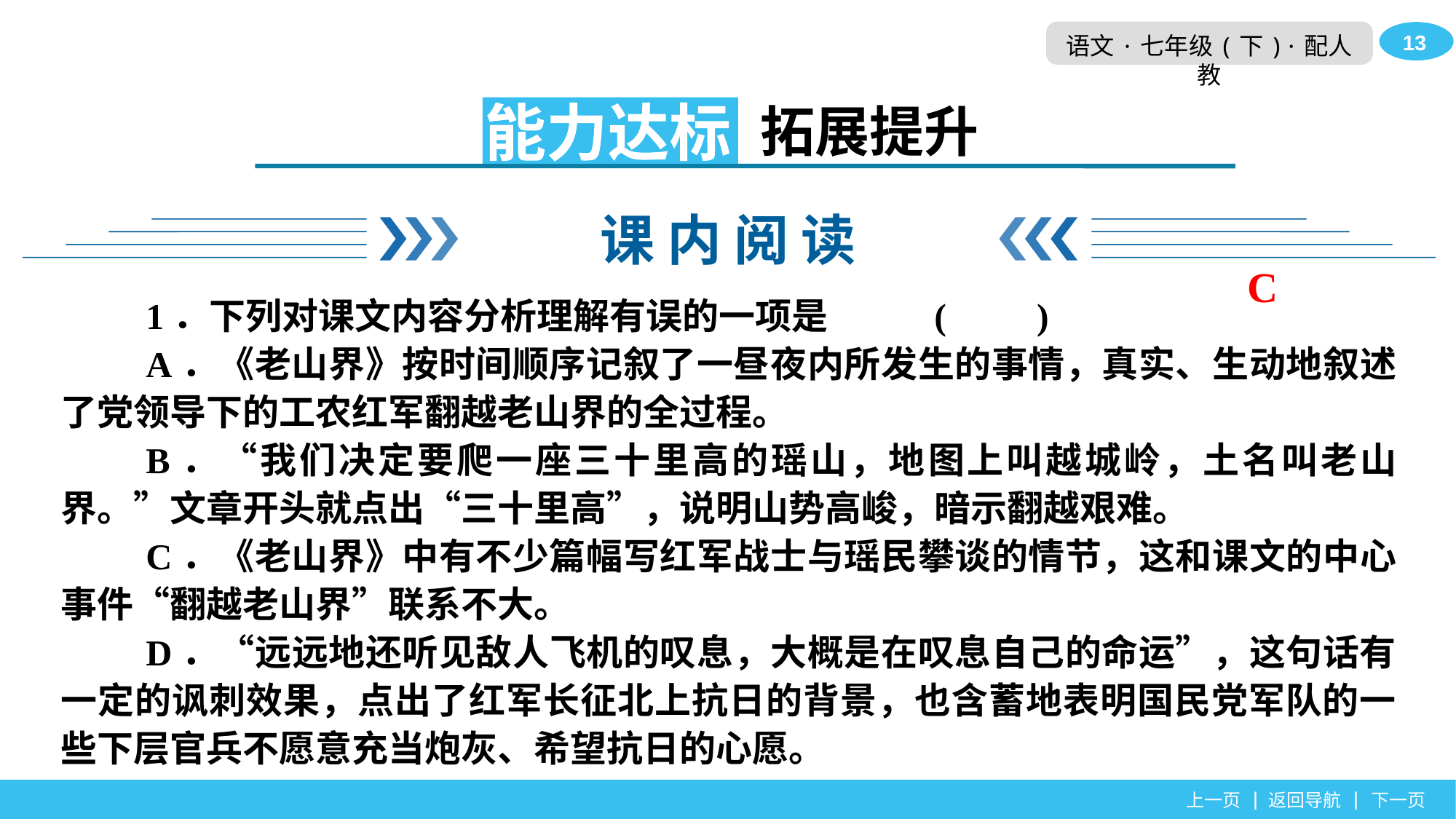

拓展提升

能力达标

课 内 阅 读

C
1．下列对课文内容分析理解有误的一项是	(　　)
A．《老山界》按时间顺序记叙了一昼夜内所发生的事情，真实、生动地叙述了党领导下的工农红军翻越老山界的全过程。
B．“我们决定要爬一座三十里高的瑶山，地图上叫越城岭，土名叫老山界。”文章开头就点出“三十里高”，说明山势高峻，暗示翻越艰难。
C．《老山界》中有不少篇幅写红军战士与瑶民攀谈的情节，这和课文的中心事件“翻越老山界”联系不大。
D．“远远地还听见敌人飞机的叹息，大概是在叹息自己的命运”，这句话有一定的讽刺效果，点出了红军长征北上抗日的背景，也含蓄地表明国民党军队的一些下层官兵不愿意充当炮灰、希望抗日的心愿。